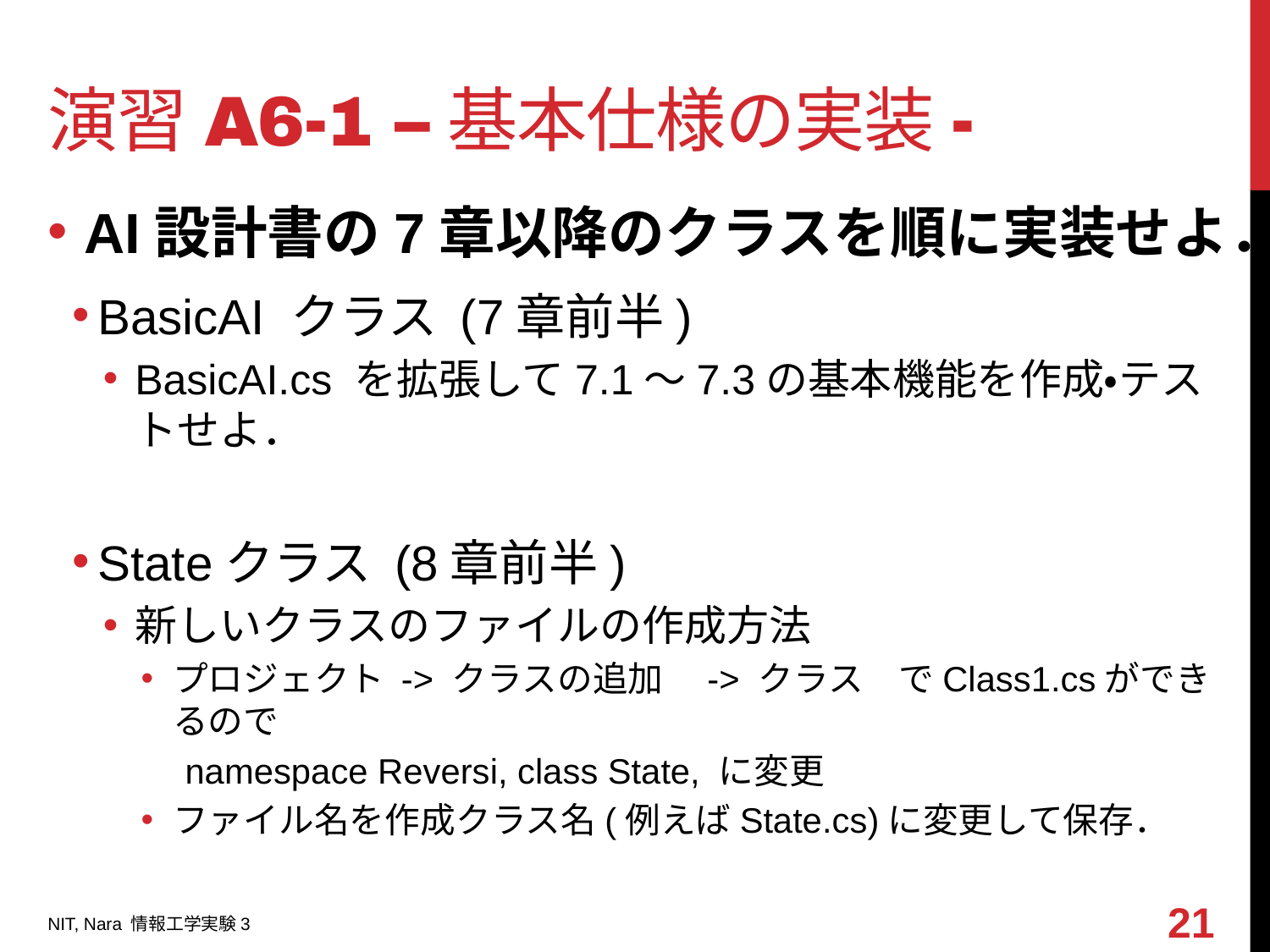

# 演習A6-1 –基本仕様の実装-
AI設計書の7章以降のクラスを順に実装せよ．
BasicAI クラス (7章前半)
BasicAI.cs を拡張して7.1～7.3の基本機能を作成・テストせよ．

Stateクラス (8章前半)
新しいクラスのファイルの作成方法
プロジェクト -> クラスの追加　-> クラス　でClass1.csができるので
　namespace Reversi, class State, に変更
ファイル名を作成クラス名(例えばState.cs)に変更して保存．

21
NIT, Nara 情報工学実験3